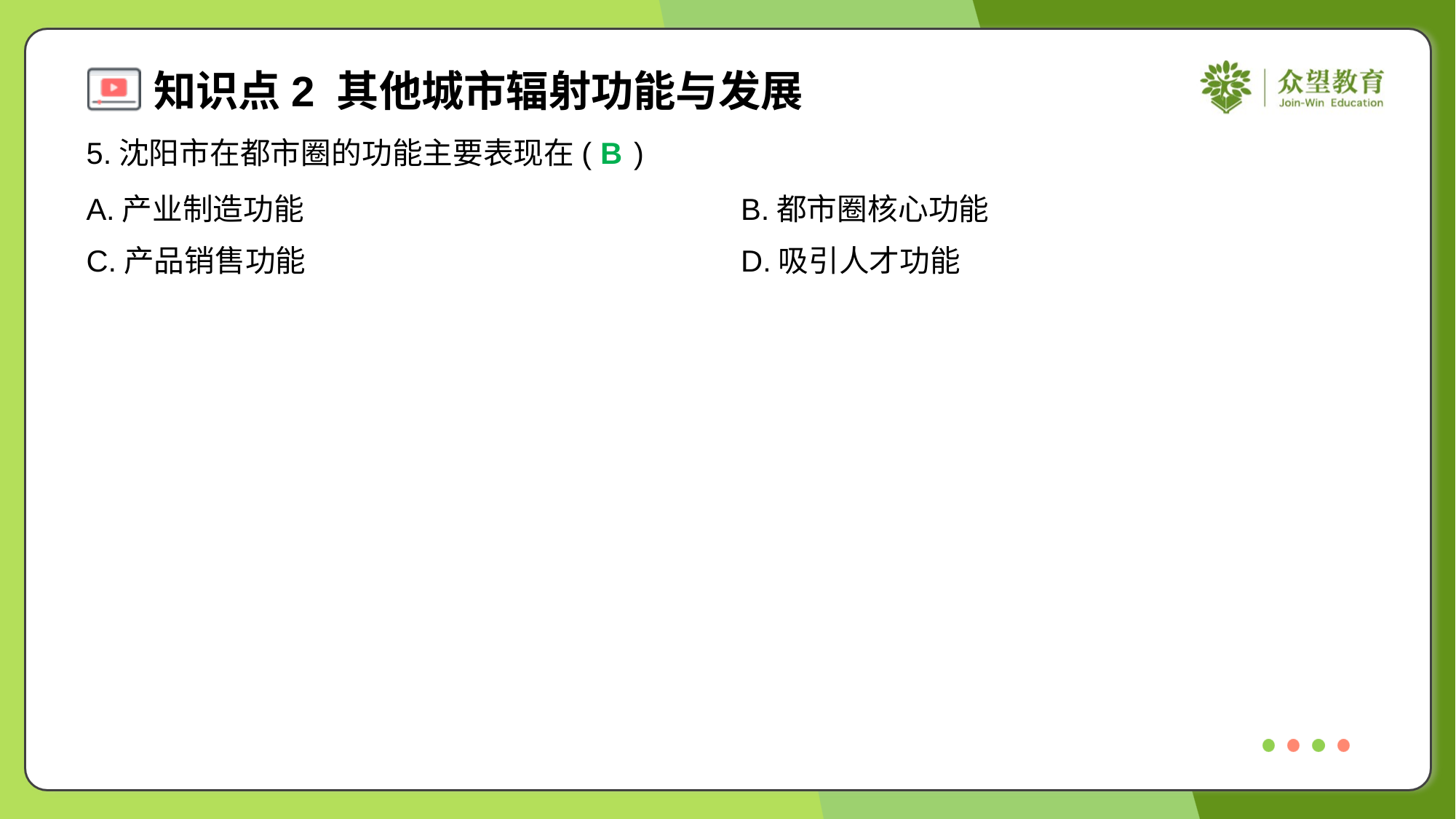

5.沈阳市在都市圈的功能主要表现在(     )
B
A.产业制造功能	B.都市圈核心功能
C.产品销售功能	D.吸引人才功能